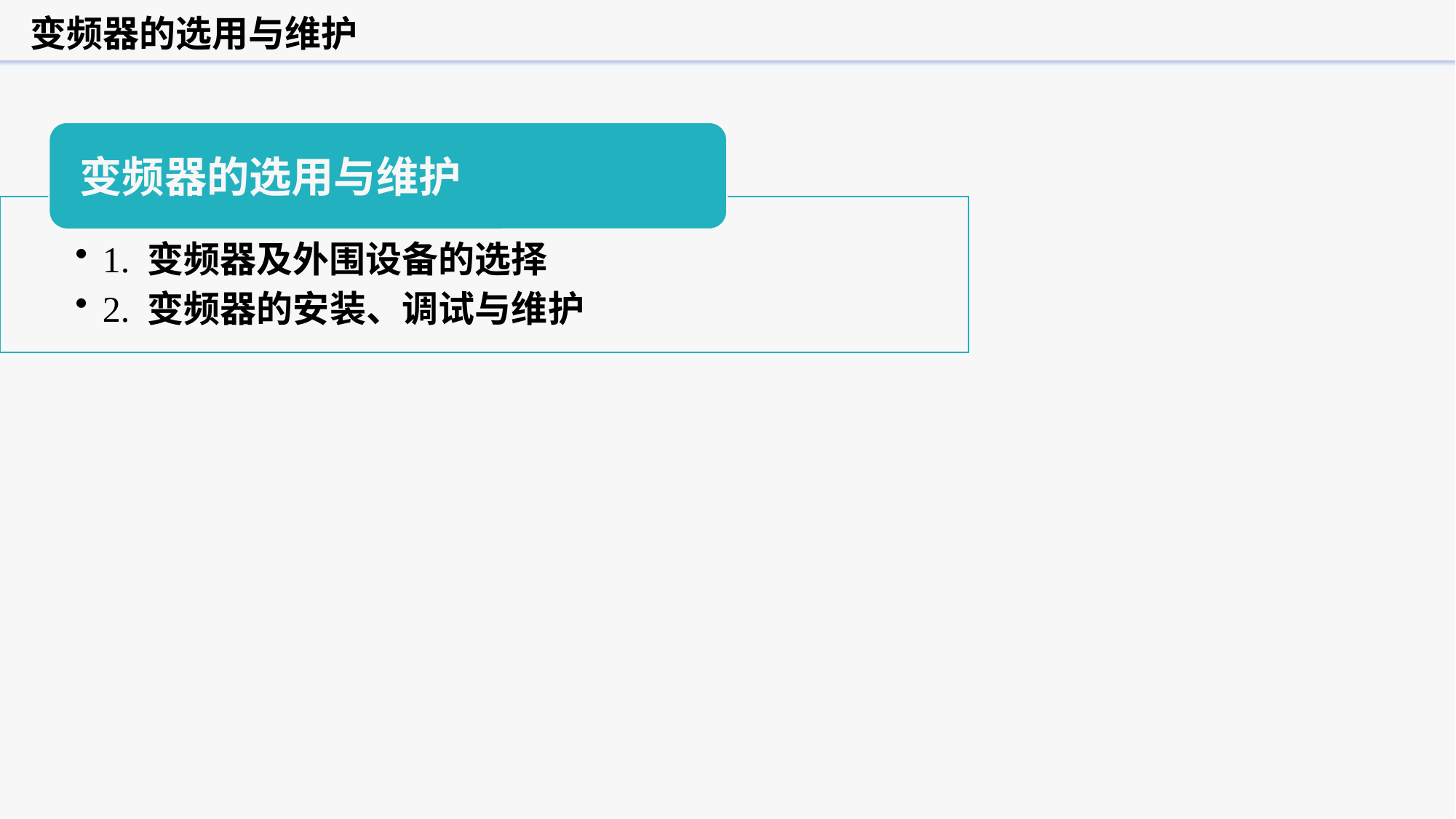

变频器的选用与维护

1. 变频器及外围设备的选择
2. 变频器的安装、调试与维护
变频器的选用与维护